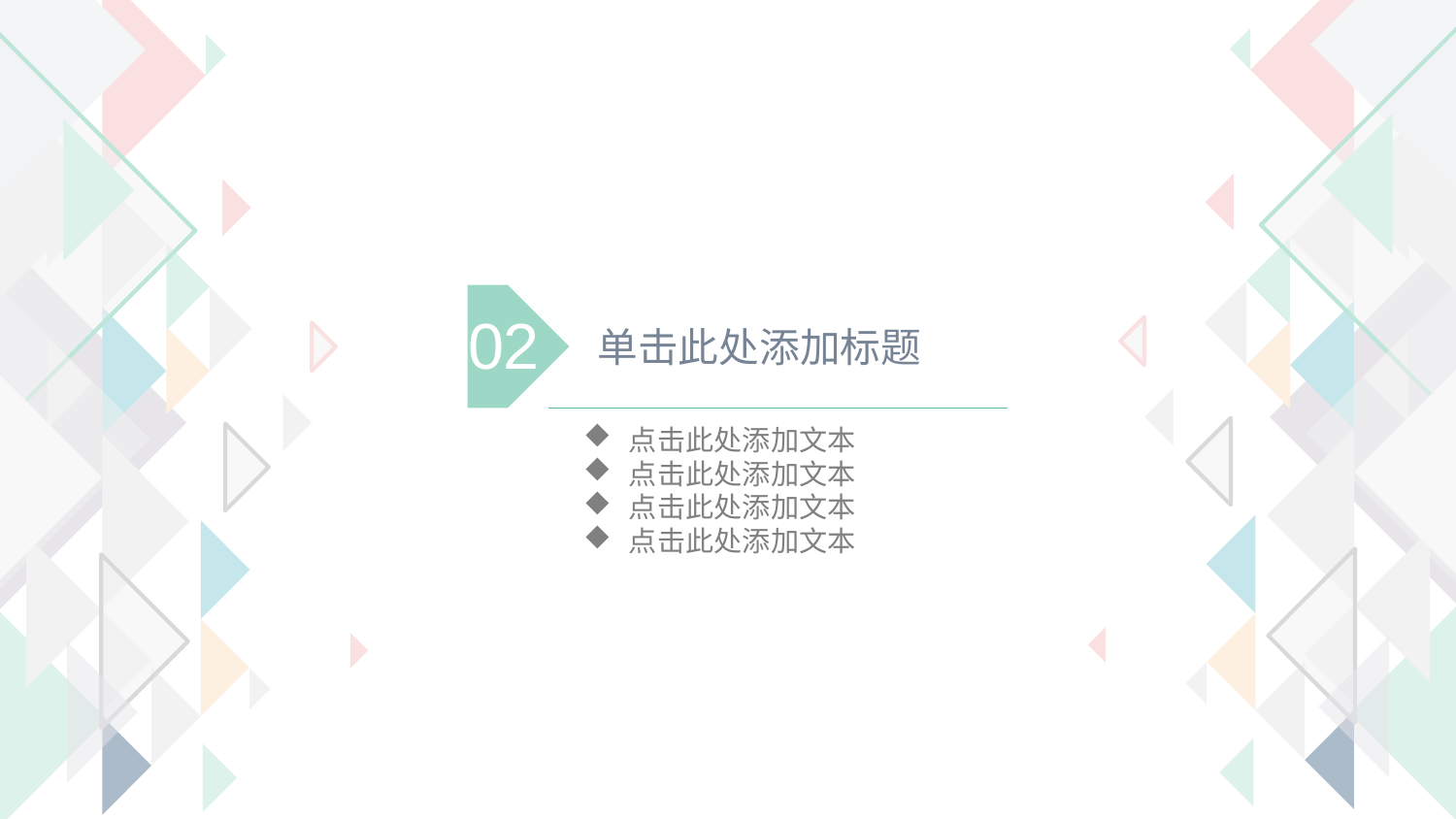

02
单击此处添加标题
点击此处添加文本
点击此处添加文本
点击此处添加文本
点击此处添加文本